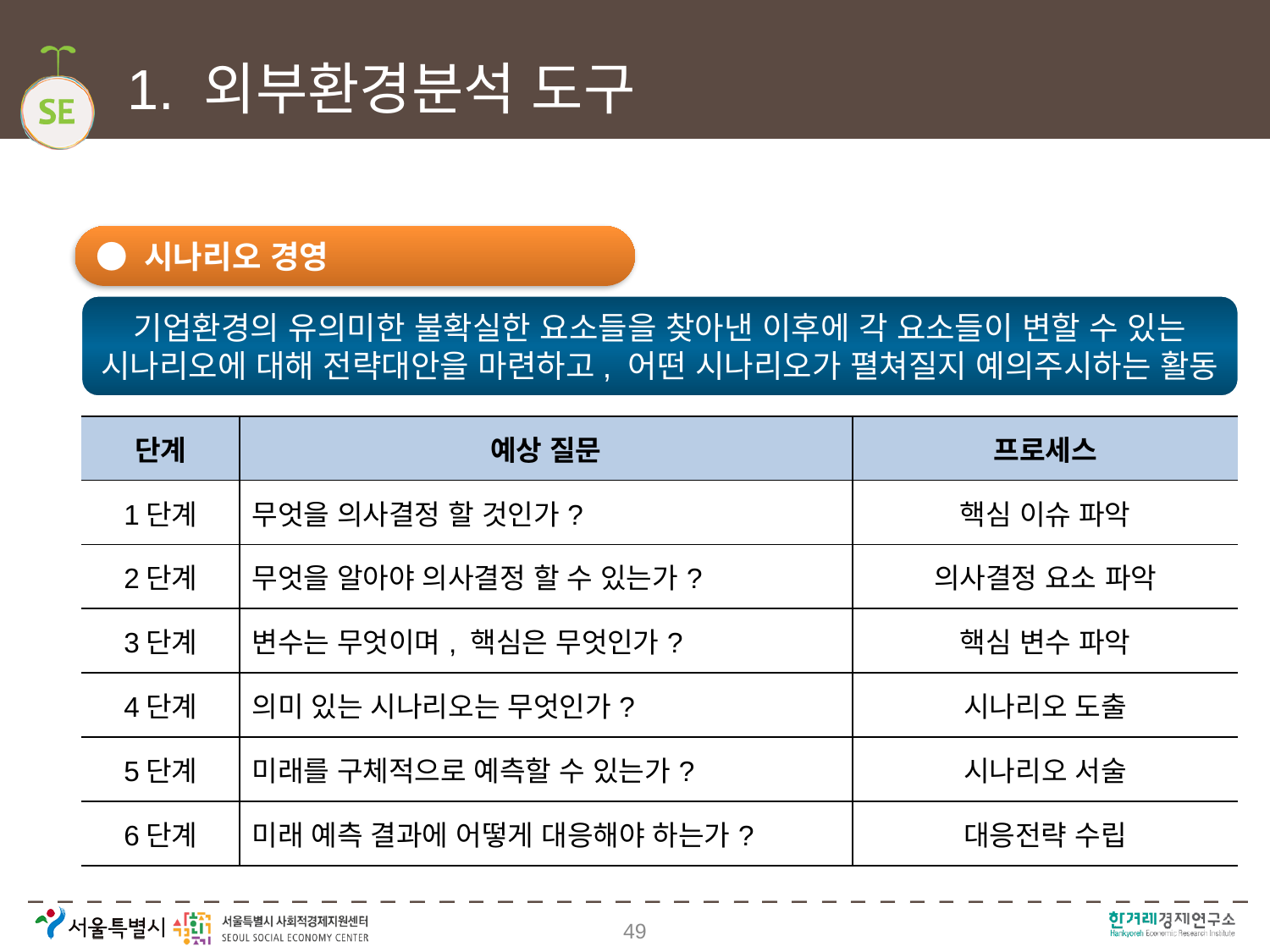

# 1. 외부환경분석 도구
● 시나리오 경영
기업환경의 유의미한 불확실한 요소들을 찾아낸 이후에 각 요소들이 변할 수 있는 시나리오에 대해 전략대안을 마련하고, 어떤 시나리오가 펼쳐질지 예의주시하는 활동
| 단계 | 예상 질문 | 프로세스 |
| --- | --- | --- |
| 1단계 | 무엇을 의사결정 할 것인가? | 핵심 이슈 파악 |
| 2단계 | 무엇을 알아야 의사결정 할 수 있는가? | 의사결정 요소 파악 |
| 3단계 | 변수는 무엇이며, 핵심은 무엇인가? | 핵심 변수 파악 |
| 4단계 | 의미 있는 시나리오는 무엇인가? | 시나리오 도출 |
| 5단계 | 미래를 구체적으로 예측할 수 있는가? | 시나리오 서술 |
| 6단계 | 미래 예측 결과에 어떻게 대응해야 하는가? | 대응전략 수립 |
49